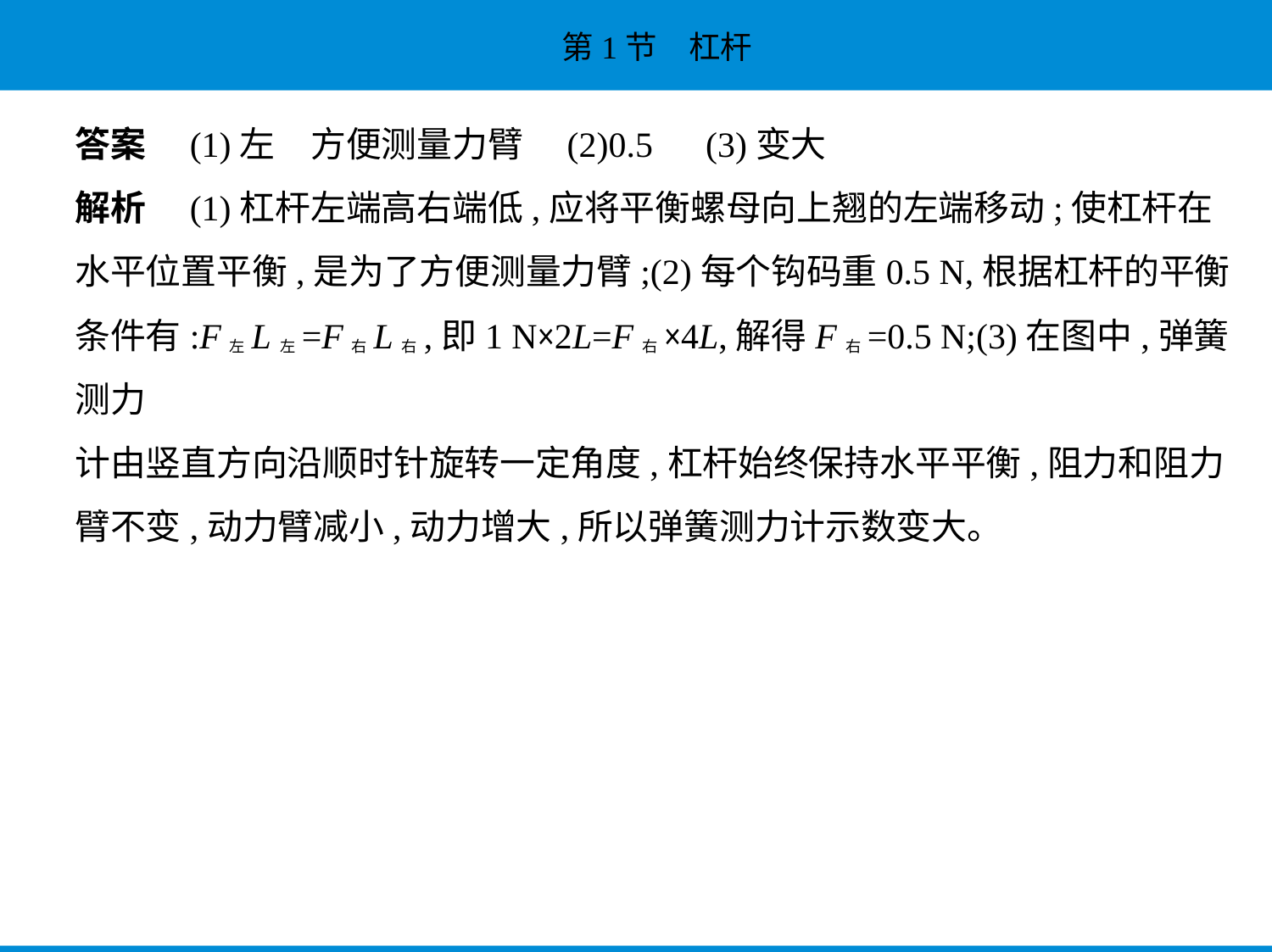

答案　(1)左　方便测量力臂　(2)0.5　(3)变大
解析　(1)杠杆左端高右端低,应将平衡螺母向上翘的左端移动;使杠杆在
水平位置平衡,是为了方便测量力臂;(2)每个钩码重0.5 N,根据杠杆的平衡
条件有:F左L左=F右L右,即1 N×2L=F右×4L,解得F右=0.5 N;(3)在图中,弹簧测力
计由竖直方向沿顺时针旋转一定角度,杠杆始终保持水平平衡,阻力和阻力
臂不变,动力臂减小,动力增大,所以弹簧测力计示数变大。